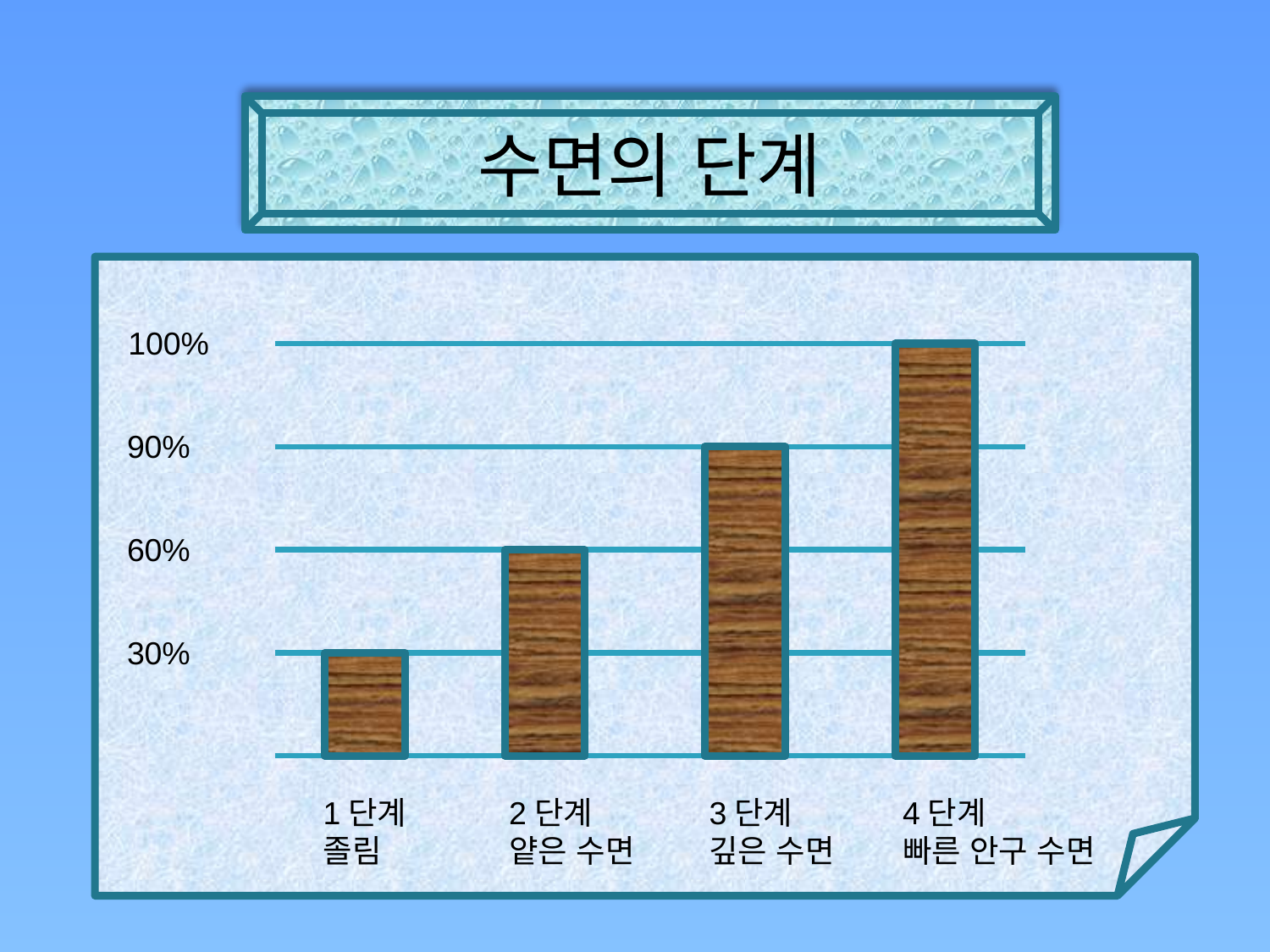

수면의 단계

100%

90%

60%

30%

1단계
졸림
2단계
얕은 수면
3단계
깊은 수면
4단계
빠른 안구 수면
4